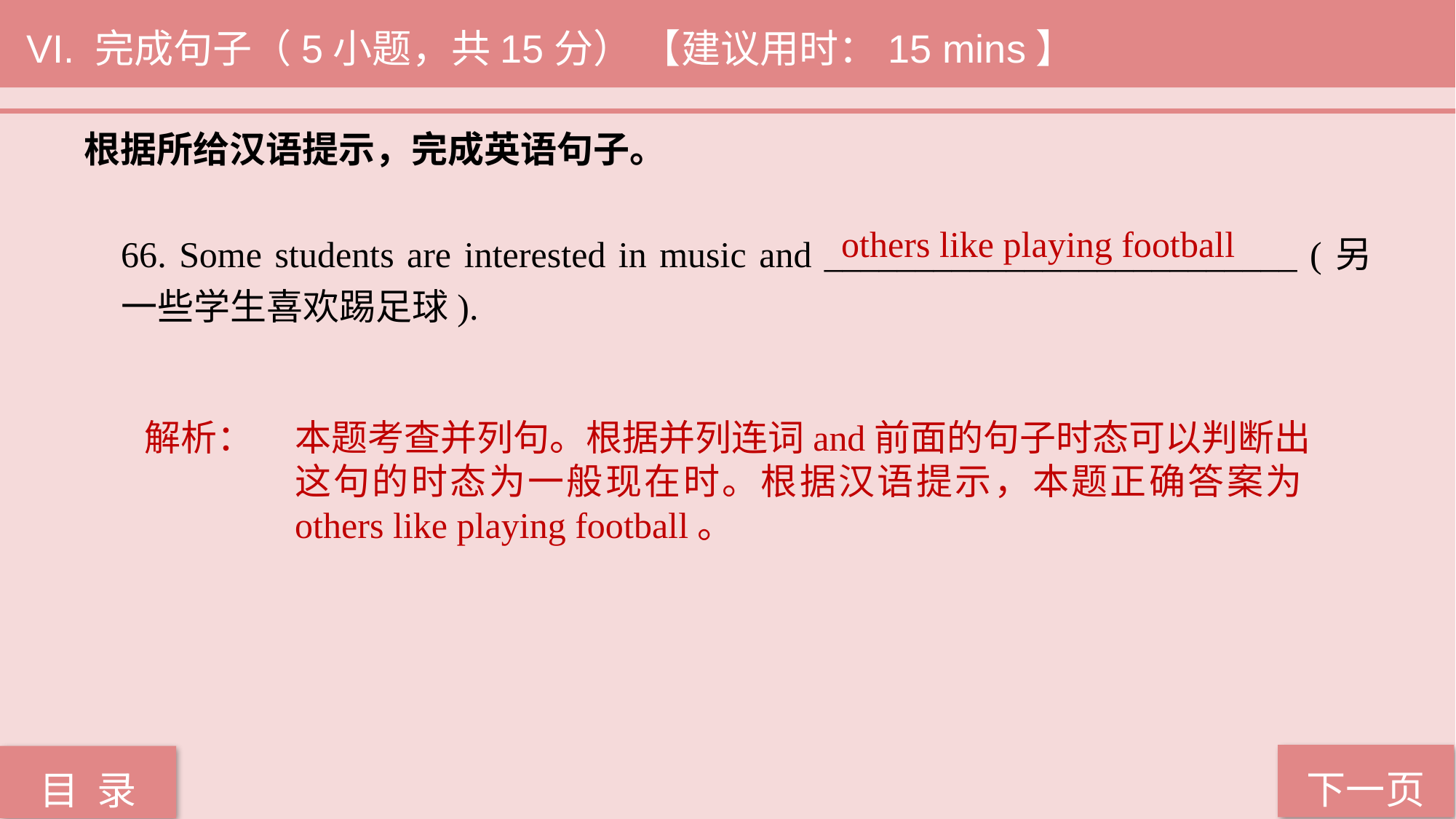

VI. 完成句子（5小题，共15分） 【建议用时：15 mins】
根据所给汉语提示，完成英语句子。
others like playing football
66. Some students are interested in music and __________________________ (另一些学生喜欢踢足球).
解析：	本题考查并列句。根据并列连词and前面的句子时态可以判断出这句的时态为一般现在时。根据汉语提示，本题正确答案为others like playing football。